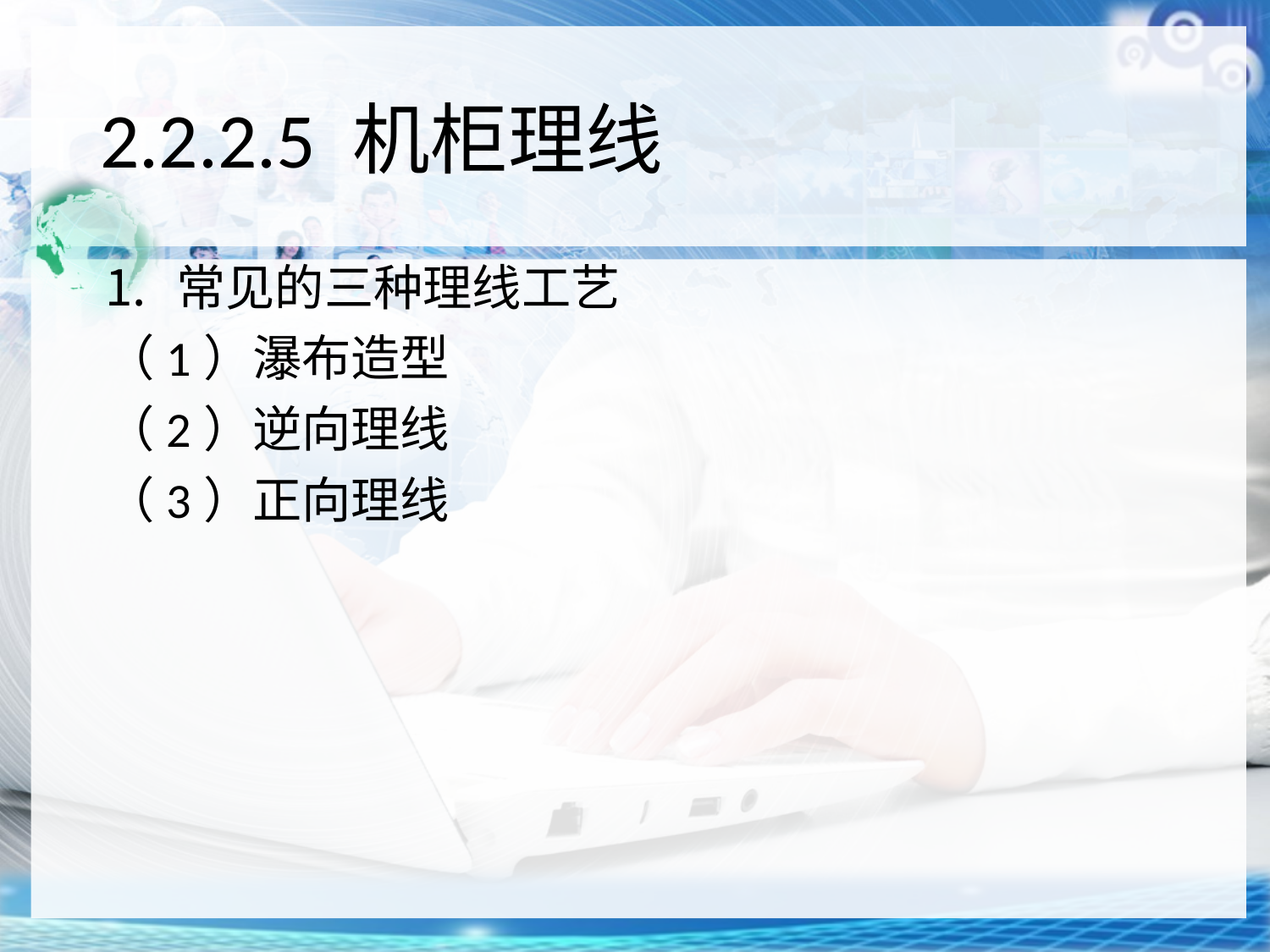

# 2.2.2.5 机柜理线
常见的三种理线工艺
（1）瀑布造型
（2）逆向理线
（3）正向理线